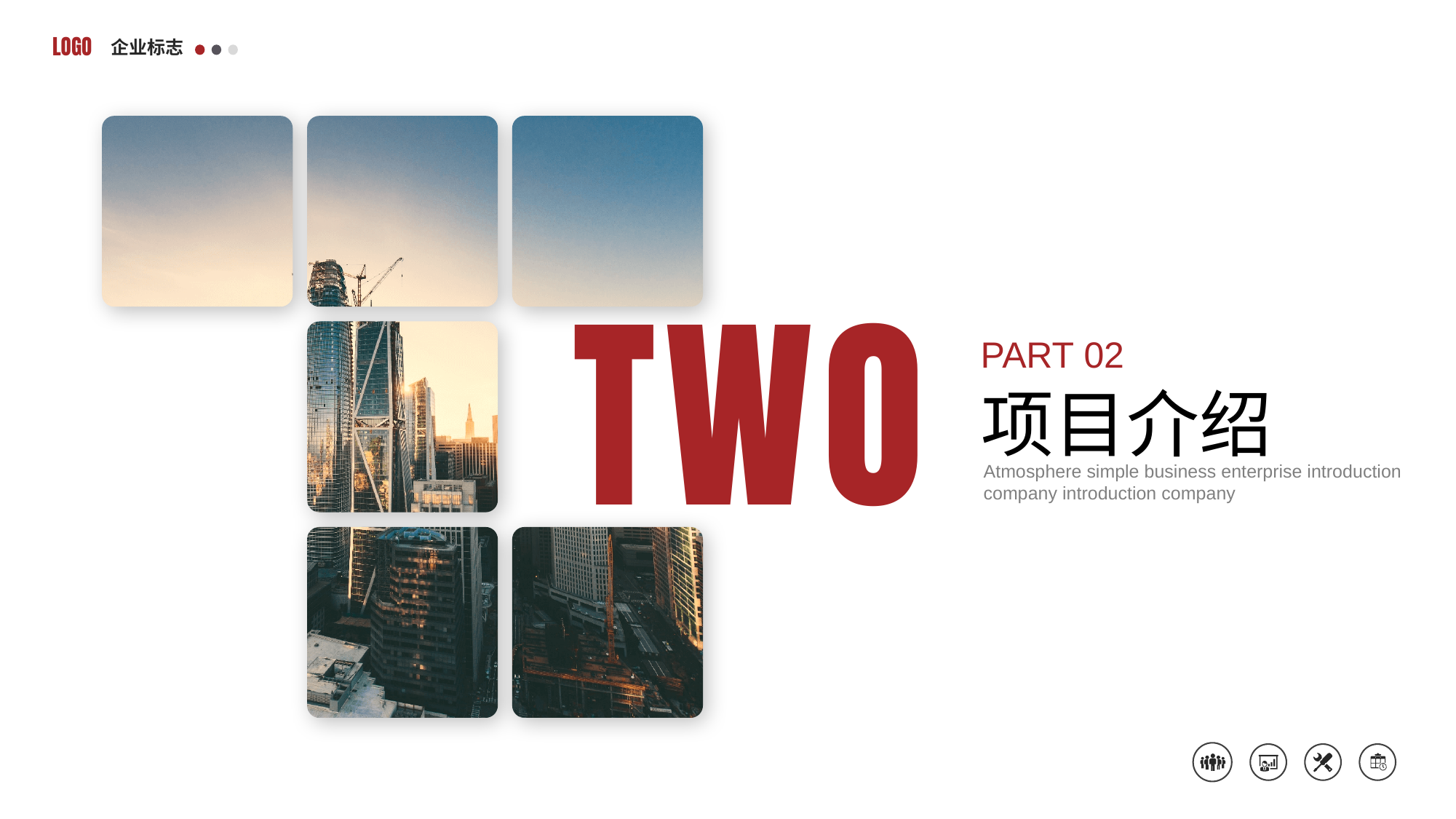

LOGO
企业标志

TWO
PART 02
项目介绍
Atmosphere simple business enterprise introduction company introduction company